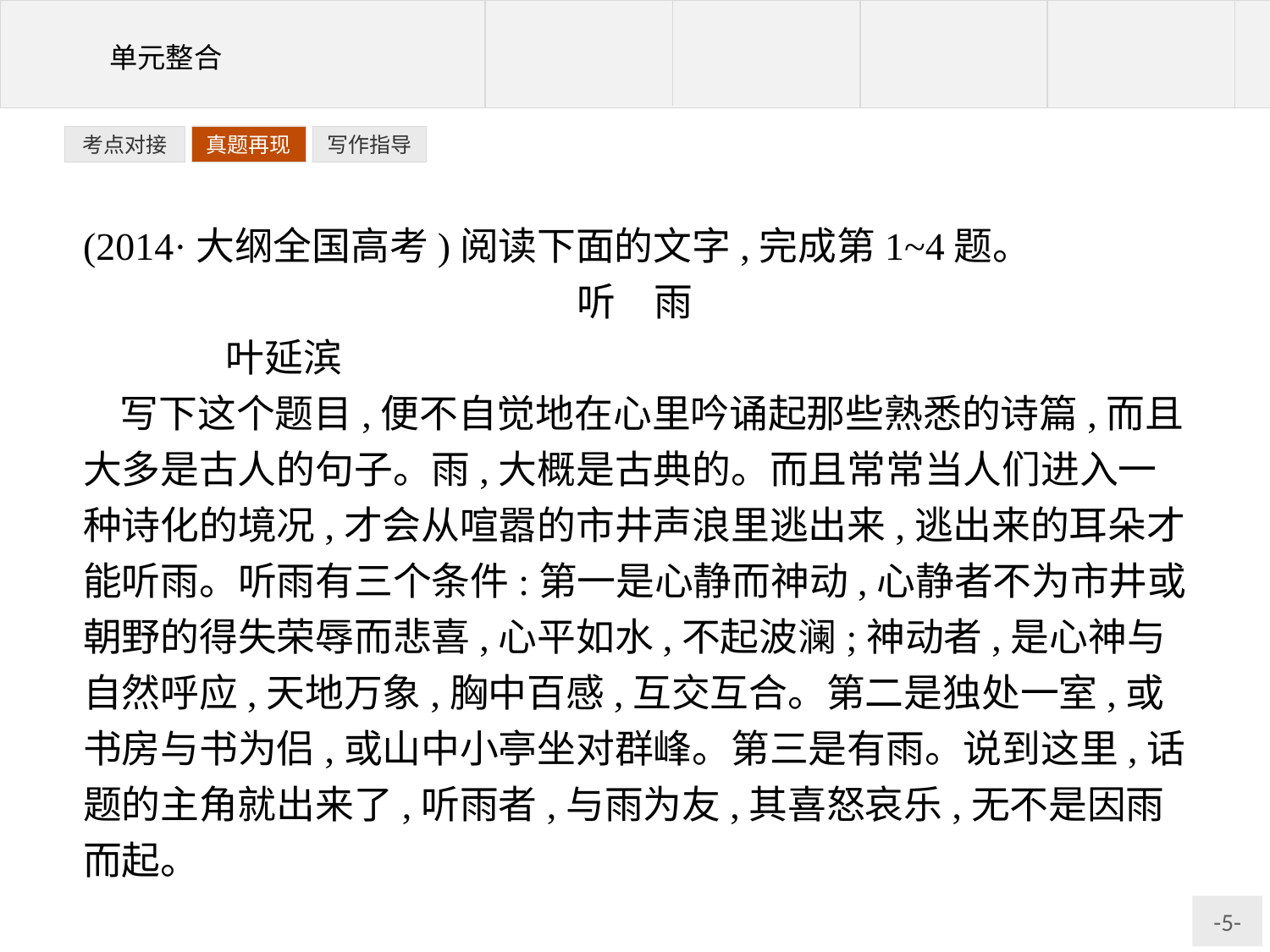

写作指导
考点对接
真题再现
(2014·大纲全国高考)阅读下面的文字,完成第1~4题。
听　雨
	叶延滨
写下这个题目,便不自觉地在心里吟诵起那些熟悉的诗篇,而且大多是古人的句子。雨,大概是古典的。而且常常当人们进入一种诗化的境况,才会从喧嚣的市井声浪里逃出来,逃出来的耳朵才能听雨。听雨有三个条件:第一是心静而神动,心静者不为市井或朝野的得失荣辱而悲喜,心平如水,不起波澜;神动者,是心神与自然呼应,天地万象,胸中百感,互交互合。第二是独处一室,或书房与书为侣,或山中小亭坐对群峰。第三是有雨。说到这里,话题的主角就出来了,听雨者,与雨为友,其喜怒哀乐,无不是因雨而起。